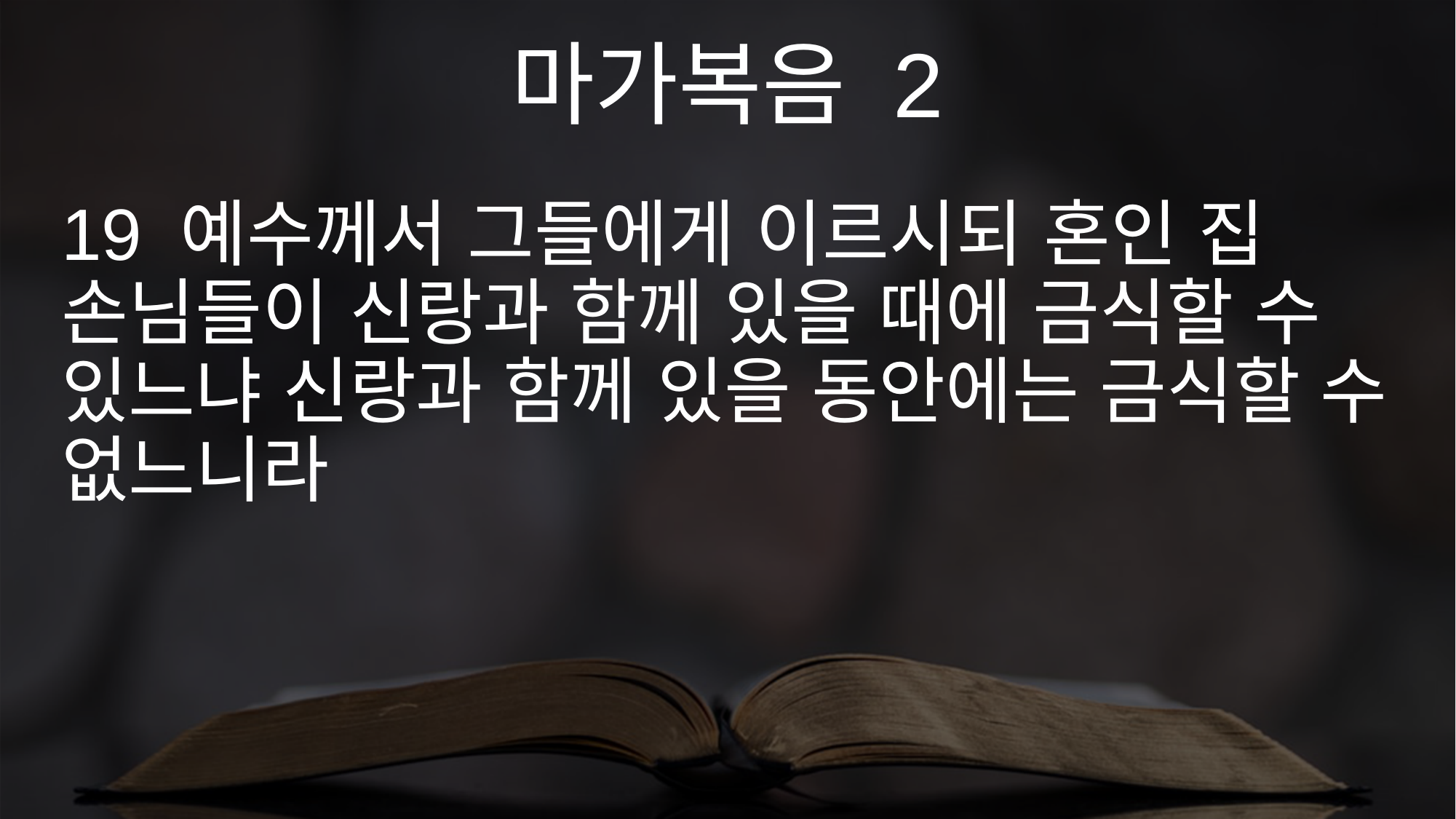

마가복음 2
19 예수께서 그들에게 이르시되 혼인 집 손님들이 신랑과 함께 있을 때에 금식할 수 있느냐 신랑과 함께 있을 동안에는 금식할 수 없느니라